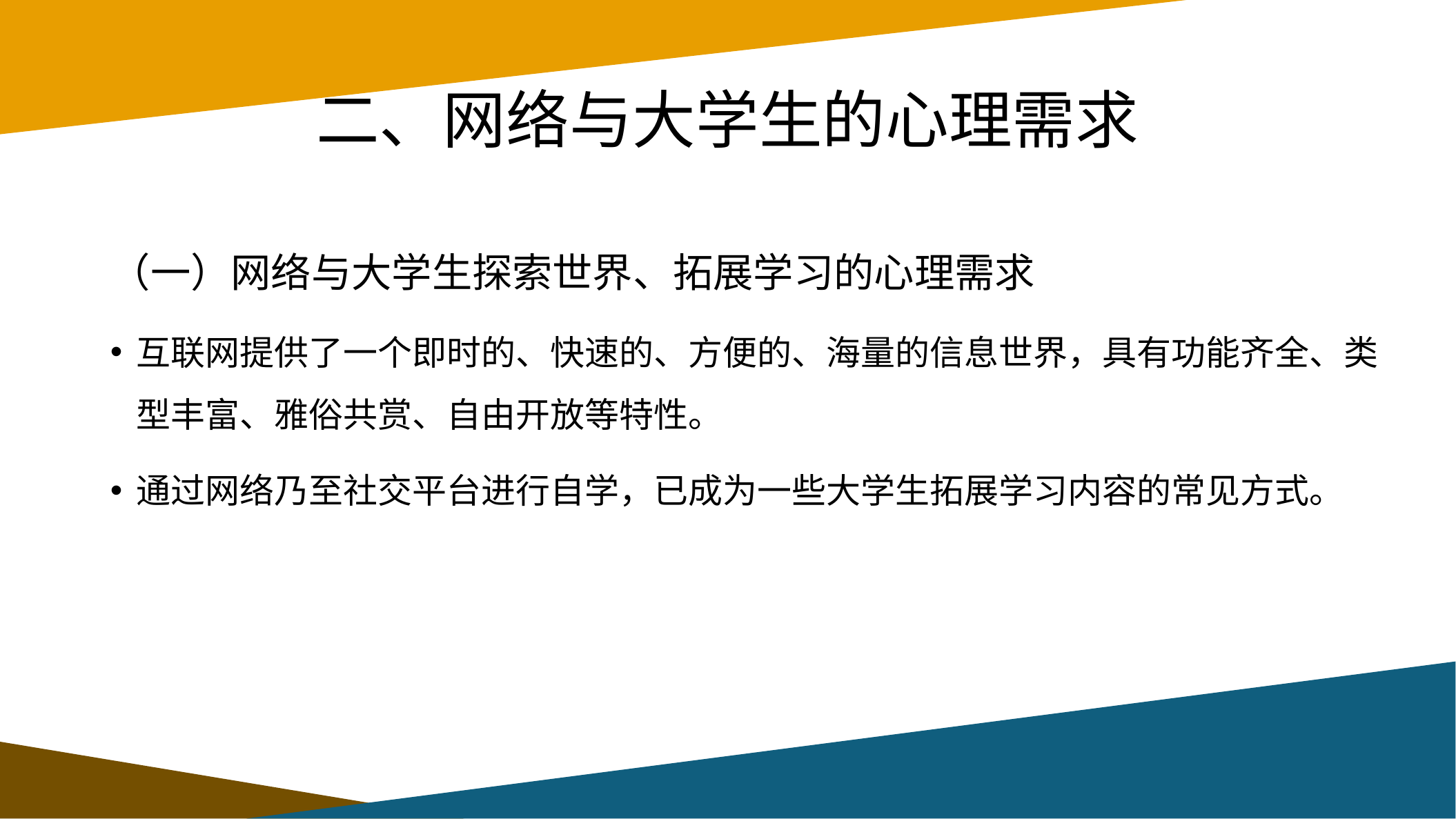

# 二、网络与大学生的心理需求
（一）网络与大学生探索世界、拓展学习的心理需求
互联网提供了一个即时的、快速的、方便的、海量的信息世界，具有功能齐全、类型丰富、雅俗共赏、自由开放等特性。
通过网络乃至社交平台进行自学，已成为一些大学生拓展学习内容的常见方式。